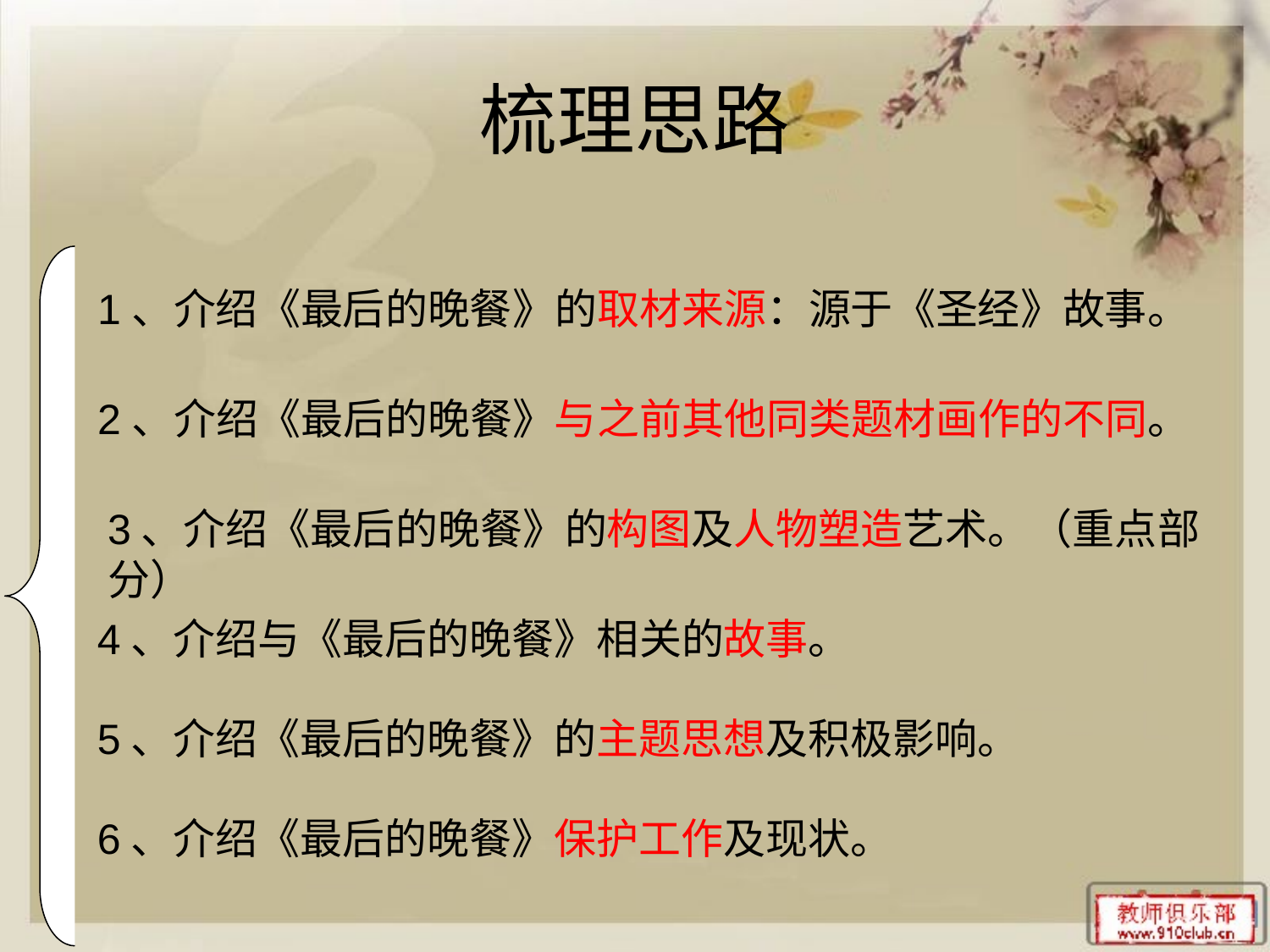

梳理思路

1、介绍《最后的晚餐》的取材来源：源于《圣经》故事。
2、介绍《最后的晚餐》与之前其他同类题材画作的不同。
3、介绍《最后的晚餐》的构图及人物塑造艺术。（重点部分）
4、介绍与《最后的晚餐》相关的故事。
5、介绍《最后的晚餐》的主题思想及积极影响。
6、介绍《最后的晚餐》保护工作及现状。